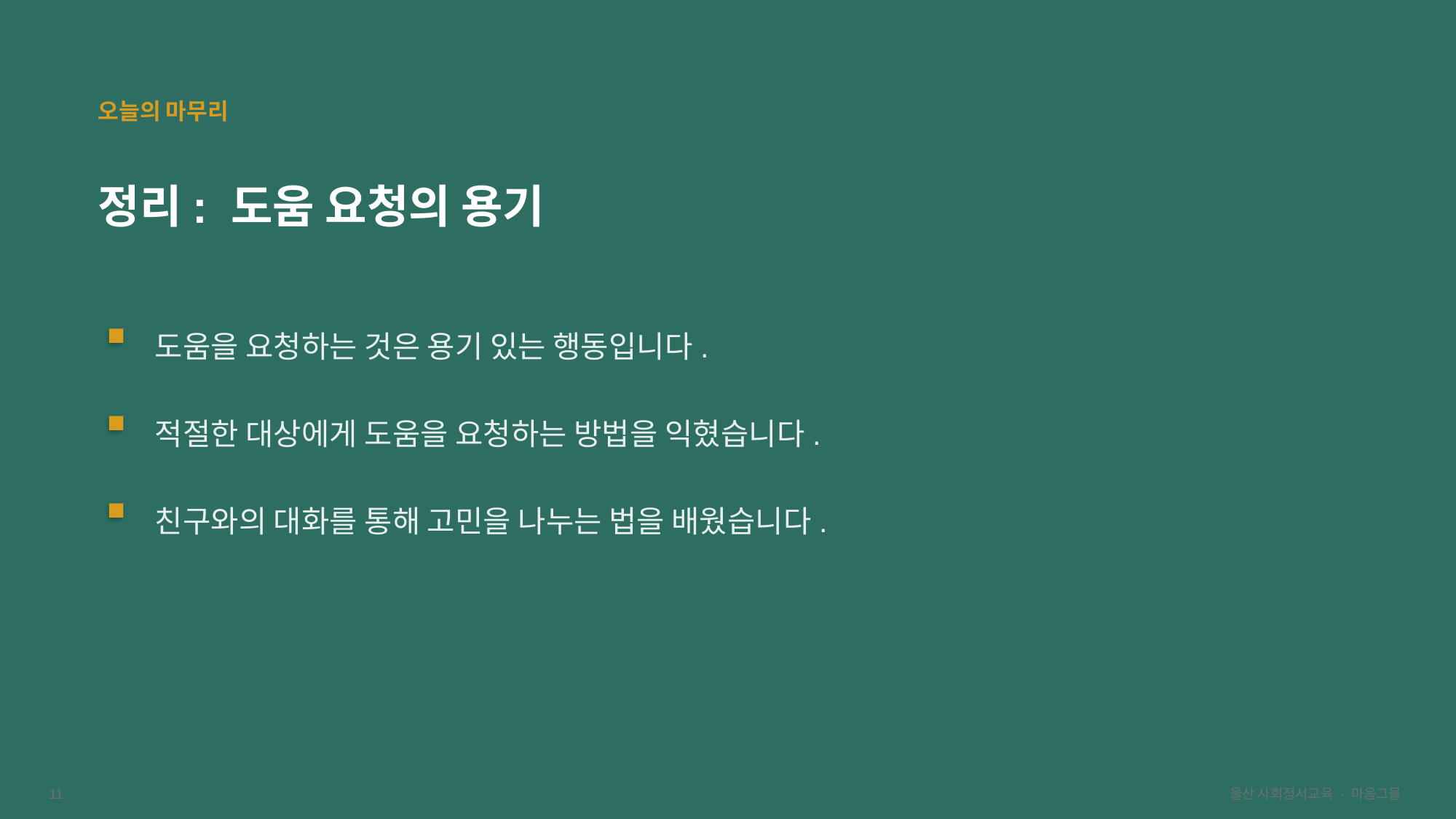

오늘의 마무리
정리: 도움 요청의 용기
도움을 요청하는 것은 용기 있는 행동입니다.

적절한 대상에게 도움을 요청하는 방법을 익혔습니다.

친구와의 대화를 통해 고민을 나누는 법을 배웠습니다.

11
울산 사회정서교육 · 마음그물